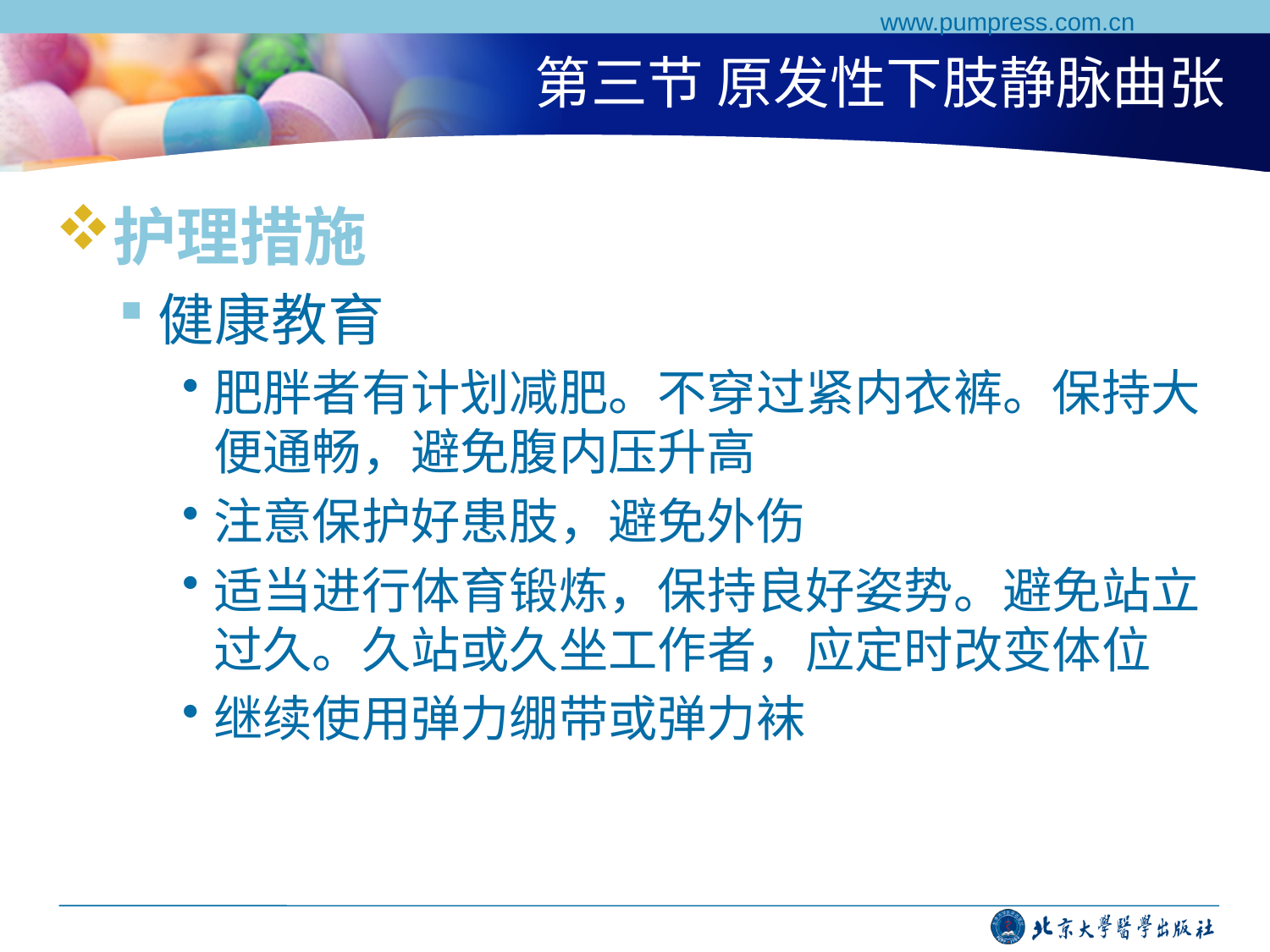

www.pumpress.com.cn
# 第三节 原发性下肢静脉曲张
护理措施
健康教育
肥胖者有计划减肥。不穿过紧内衣裤。保持大便通畅，避免腹内压升高
注意保护好患肢，避免外伤
适当进行体育锻炼，保持良好姿势。避免站立过久。久站或久坐工作者，应定时改变体位
继续使用弹力绷带或弹力袜